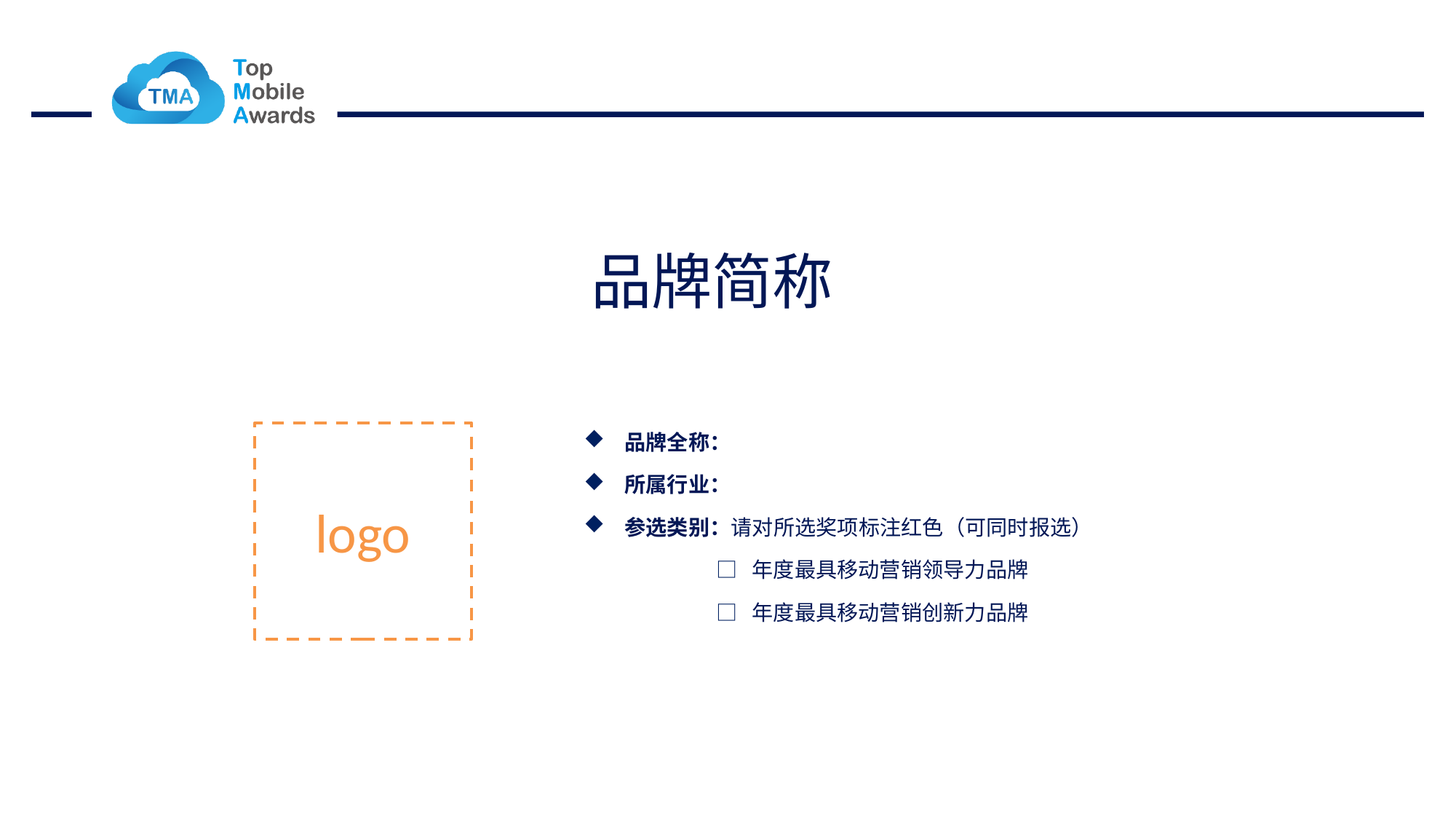

品牌简称
品牌全称：
所属行业：
参选类别：请对所选奖项标注红色（可同时报选）
                            □  年度最具移动营销领导力品牌
                            □  年度最具移动营销创新力品牌
logo